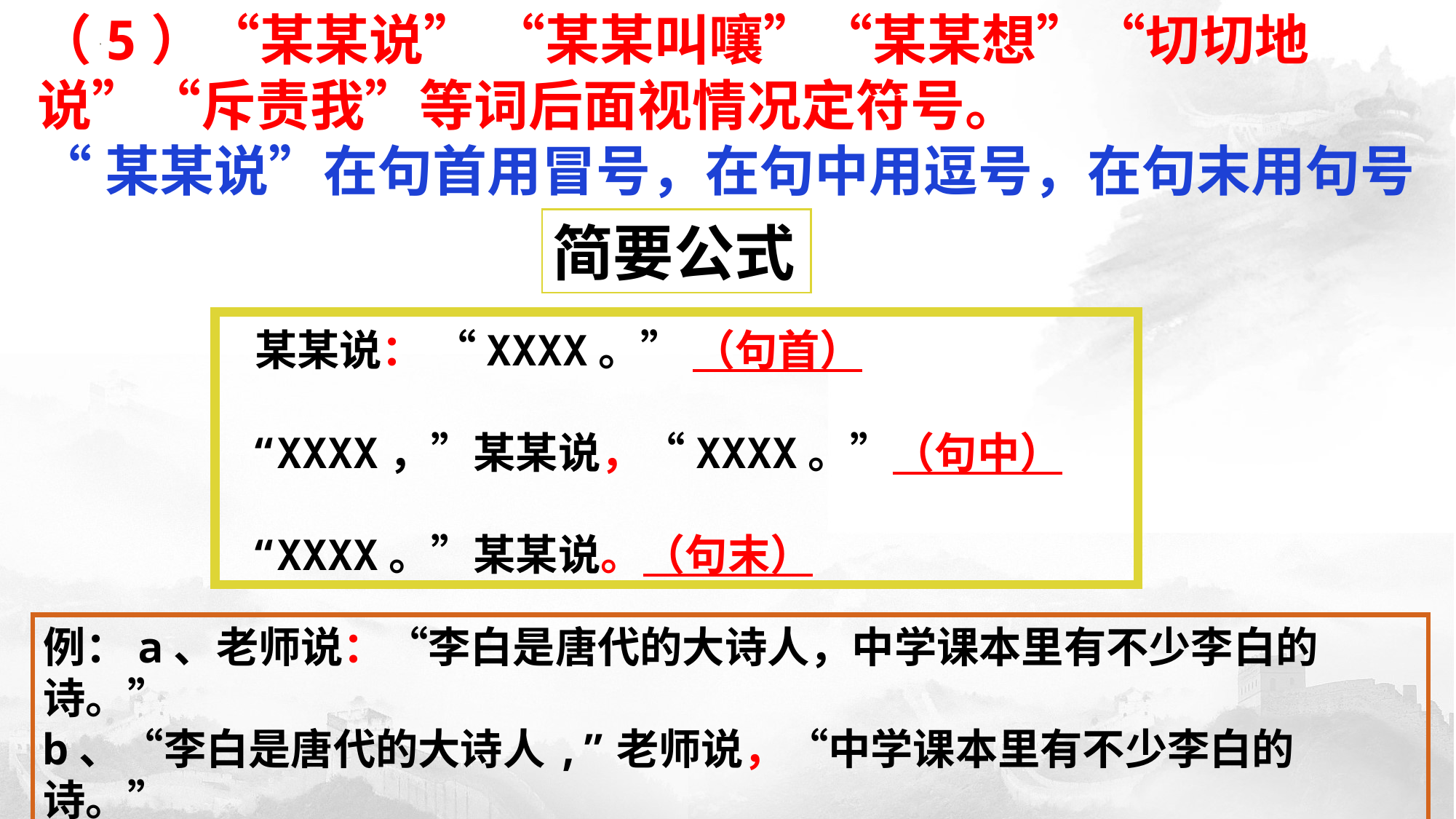

（5）“某某说” “某某叫嚷”“某某想”“切切地说”“斥责我”等词后面视情况定符号。
“某某说”在句首用冒号，在句中用逗号，在句末用句号
简要公式
  某某说： “XXXX。” （句首）

 “XXXX，”某某说，“XXXX。”（句中）

 “XXXX。”某某说。（句末）
例：a、老师说：“李白是唐代的大诗人，中学课本里有不少李白的诗。”
b、“李白是唐代的大诗人,”老师说，“中学课本里有不少李白的诗。”
c、“李白是唐代的大诗人，中学课本里有不少李白的诗。”老师说。